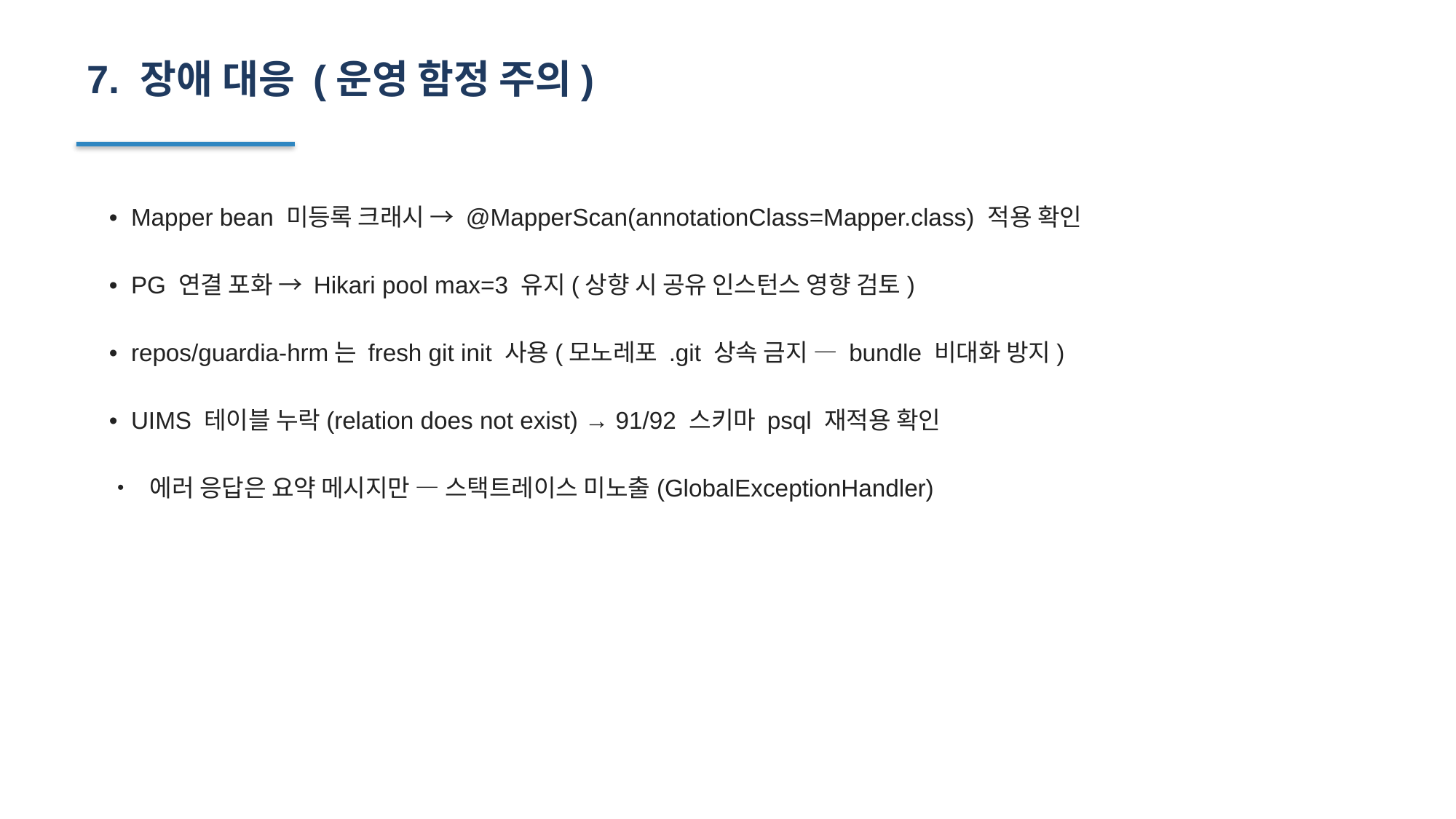

7. 장애 대응 (운영 함정 주의)

•  Mapper bean 미등록 크래시 → @MapperScan(annotationClass=Mapper.class) 적용 확인
•  PG 연결 포화 → Hikari pool max=3 유지(상향 시 공유 인스턴스 영향 검토)
•  repos/guardia-hrm는 fresh git init 사용(모노레포 .git 상속 금지 — bundle 비대화 방지)
•  UIMS 테이블 누락(relation does not exist) → 91/92 스키마 psql 재적용 확인
•  에러 응답은 요약 메시지만 — 스택트레이스 미노출(GlobalExceptionHandler)